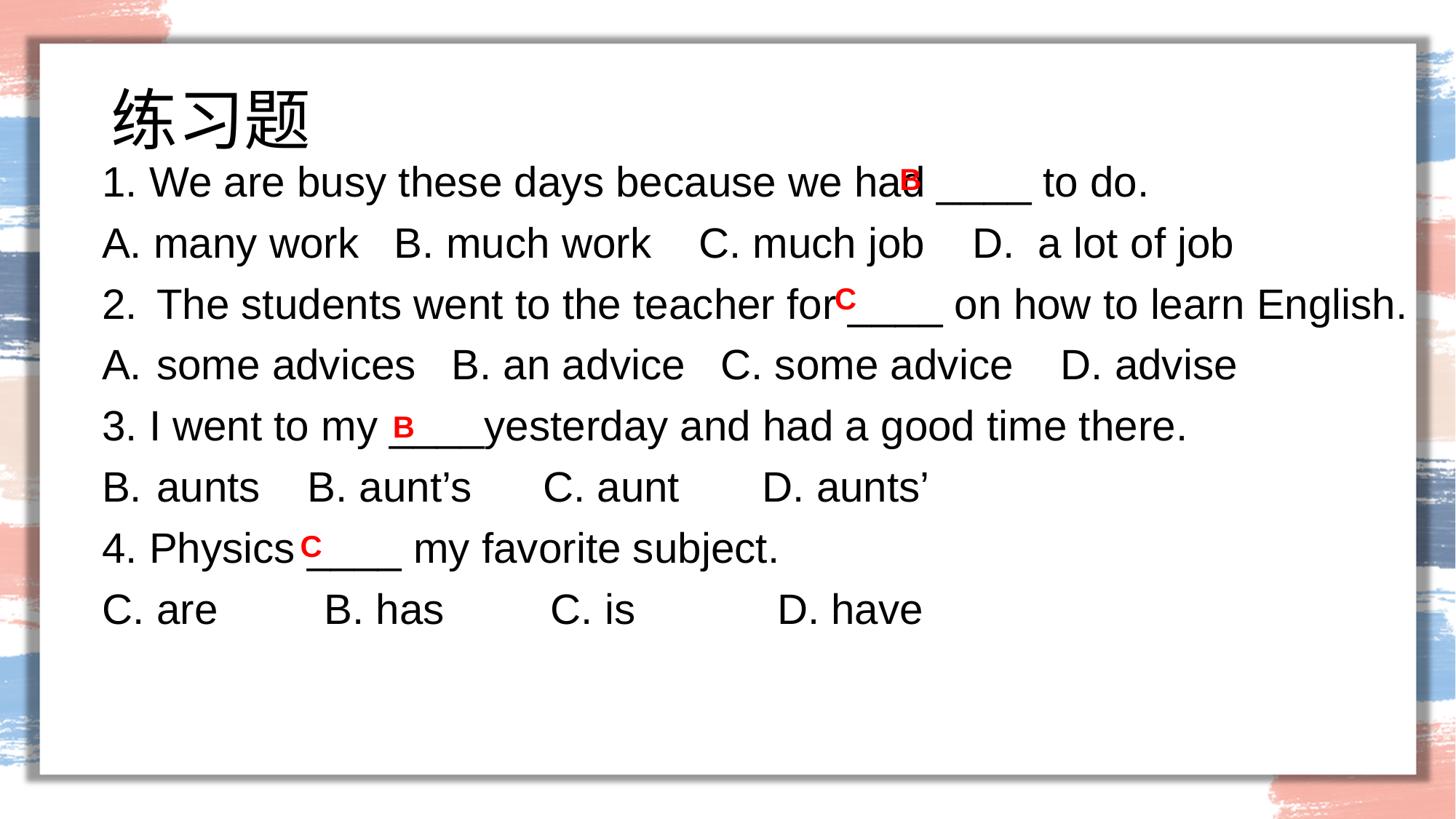

# 练习题
1. We are busy these days because we had ____ to do.
A. many work   B. much work    C. much job    D.  a lot of job
The students went to the teacher for ____ on how to learn English.
some advices   B. an advice   C. some advice    D. advise
3. I went to my ____yesterday and had a good time there.
aunts    B. aunt’s      C. aunt       D. aunts’
4. Physics ____ my favorite subject.
are         B. has         C. is            D. have

B
C
B
C